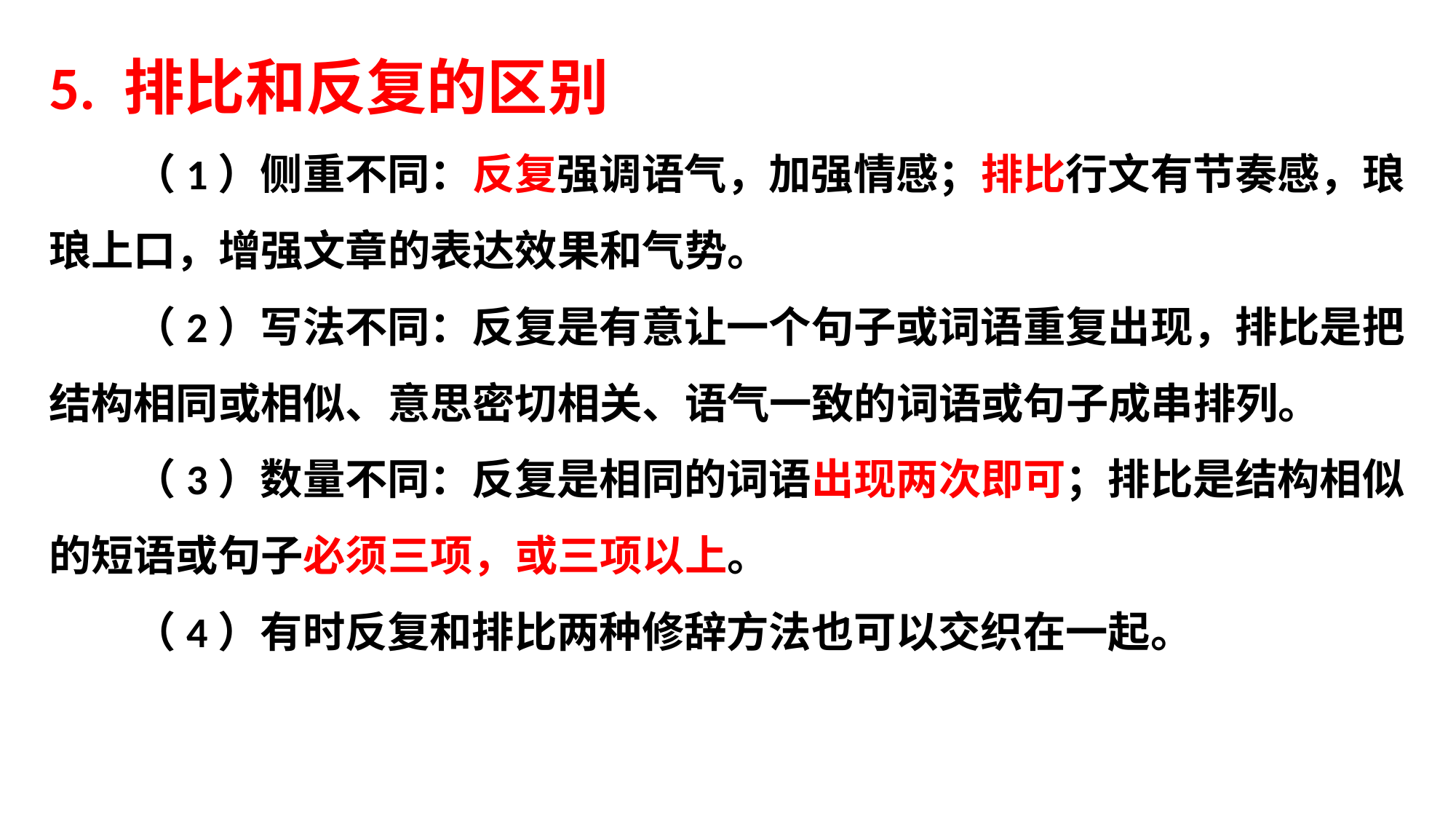

5. 排比和反复的区别
　　（1）侧重不同：反复强调语气，加强情感；排比行文有节奏感，琅琅上口，增强文章的表达效果和气势。
　　（2）写法不同：反复是有意让一个句子或词语重复出现，排比是把结构相同或相似、意思密切相关、语气一致的词语或句子成串排列。
　　（3）数量不同：反复是相同的词语出现两次即可；排比是结构相似的短语或句子必须三项，或三项以上。
　　（4）有时反复和排比两种修辞方法也可以交织在一起。